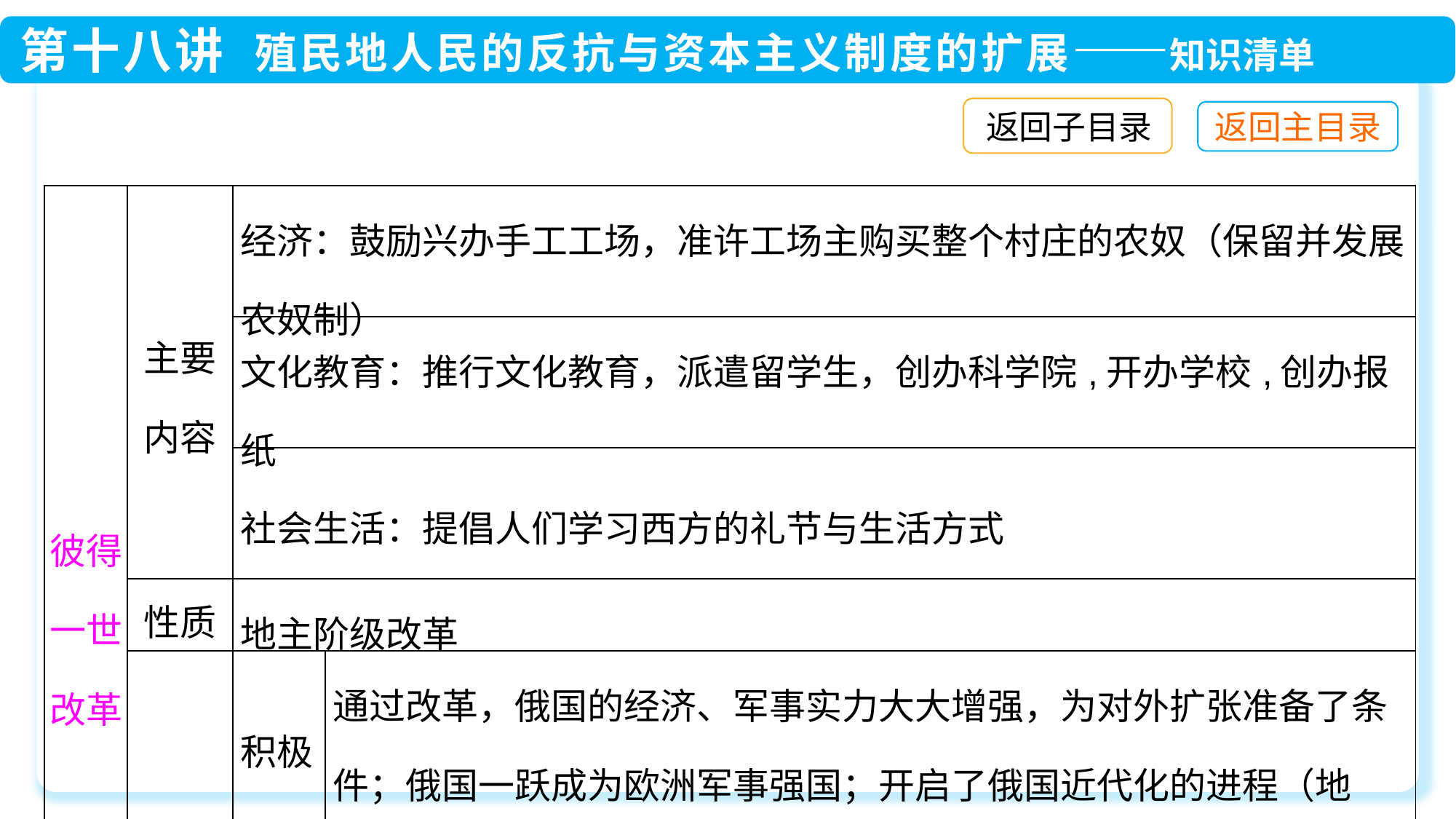

返回子目录
| 彼得一世改革 | 主要内容 | 经济：鼓励兴办手工工场，准许工场主购买整个村庄的农奴（保留并发展农奴制） |  |
| --- | --- | --- | --- |
|  |  | 文化教育：推行文化教育，派遣留学生，创办科学院,开办学校,创办报纸 |  |
|  |  | 社会生活：提倡人们学习西方的礼节与生活方式 |  |
|  | 性质 | 地主阶级改革 |  |
|  | 影响 | 积极 | 通过改革，俄国的经济、军事实力大大增强，为对外扩张准备了条件；俄国一跃成为欧洲军事强国；开启了俄国近代化的进程（地位） |
|  |  | 消极 | 农奴制进一步强化，后来成为俄国社会发展的障碍（没有改变俄国社会性质） |